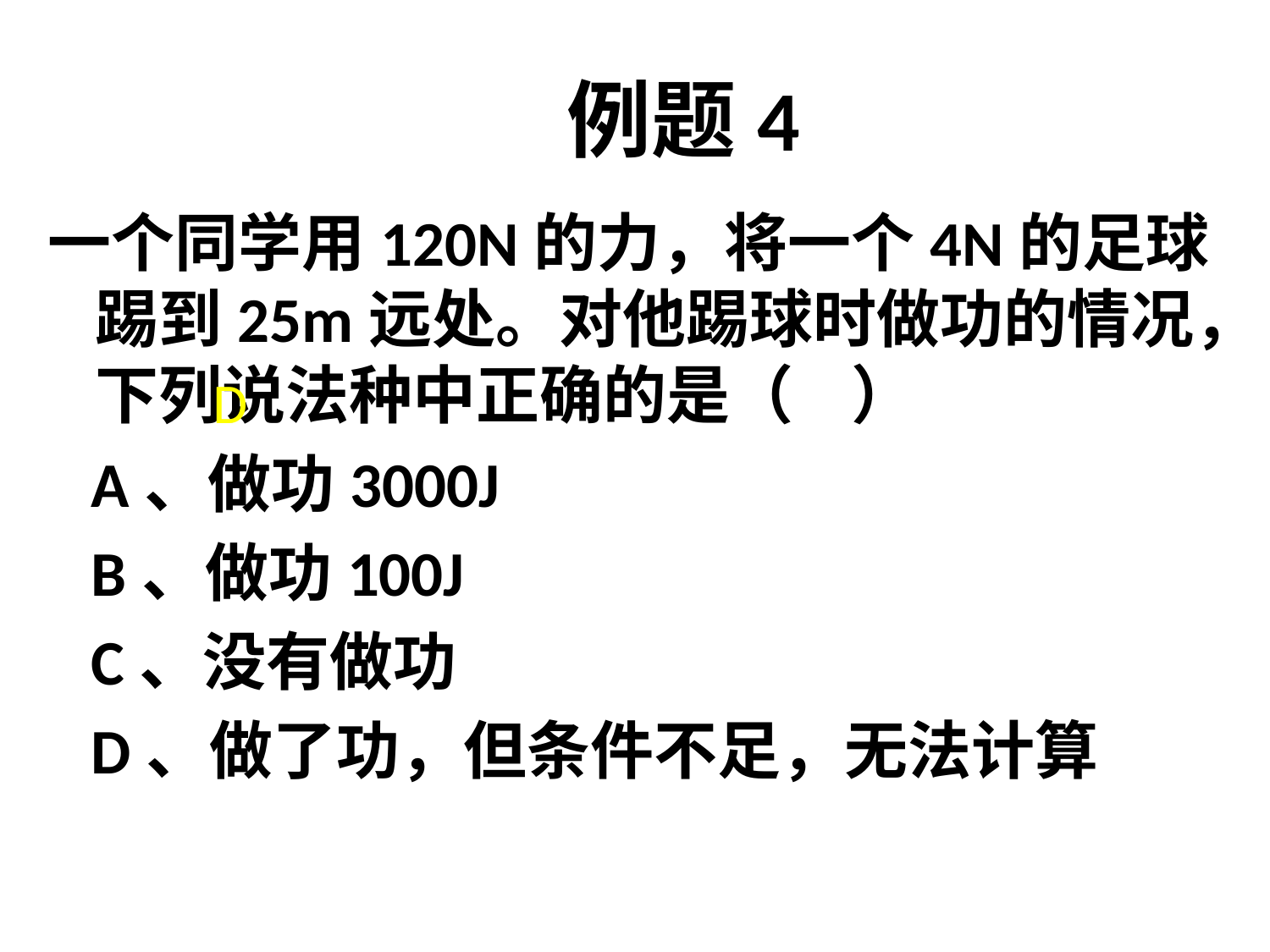

# 例题4
一个同学用120N的力，将一个4N的足球踢到25m远处。对他踢球时做功的情况，下列说法种中正确的是（    ）
   A、做功3000J
   B、做功100J
   C、没有做功
   D、做了功，但条件不足，无法计算
D